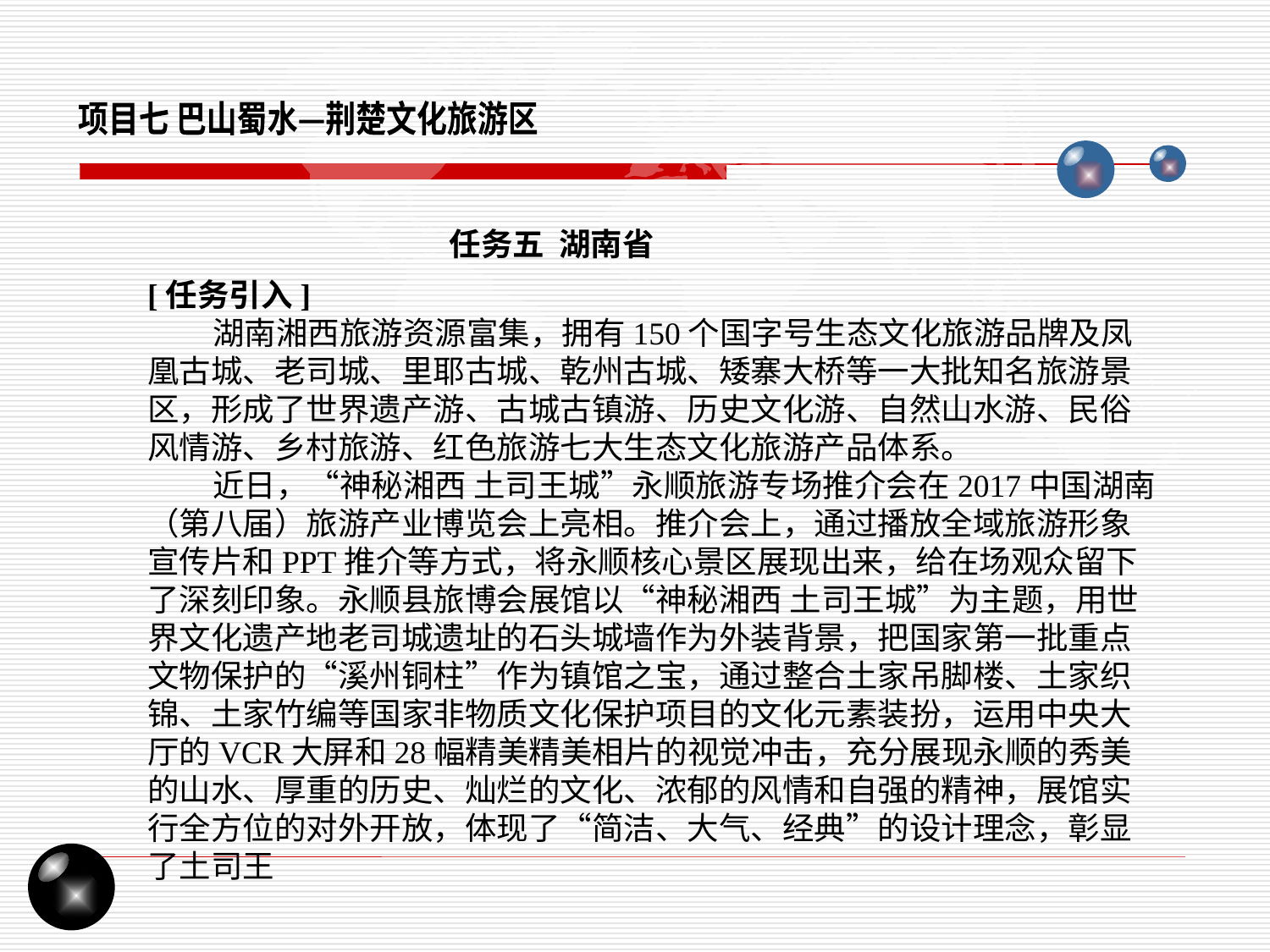

项目七 巴山蜀水—荆楚文化旅游区
任务五  湖南省
[任务引入]
        湖南湘西旅游资源富集，拥有150个国字号生态文化旅游品牌及凤凰古城、老司城、里耶古城、乾州古城、矮寨大桥等一大批知名旅游景区，形成了世界遗产游、古城古镇游、历史文化游、自然山水游、民俗风情游、乡村旅游、红色旅游七大生态文化旅游产品体系。
        近日，“神秘湘西 土司王城”永顺旅游专场推介会在2017中国湖南（第八届）旅游产业博览会上亮相。推介会上，通过播放全域旅游形象宣传片和PPT推介等方式，将永顺核心景区展现出来，给在场观众留下了深刻印象。永顺县旅博会展馆以“神秘湘西 土司王城”为主题，用世界文化遗产地老司城遗址的石头城墙作为外装背景，把国家第一批重点文物保护的“溪州铜柱”作为镇馆之宝，通过整合土家吊脚楼、土家织锦、土家竹编等国家非物质文化保护项目的文化元素装扮，运用中央大厅的VCR大屏和28幅精美精美相片的视觉冲击，充分展现永顺的秀美的山水、厚重的历史、灿烂的文化、浓郁的风情和自强的精神，展馆实行全方位的对外开放，体现了“简洁、大气、经典”的设计理念，彰显了土司王